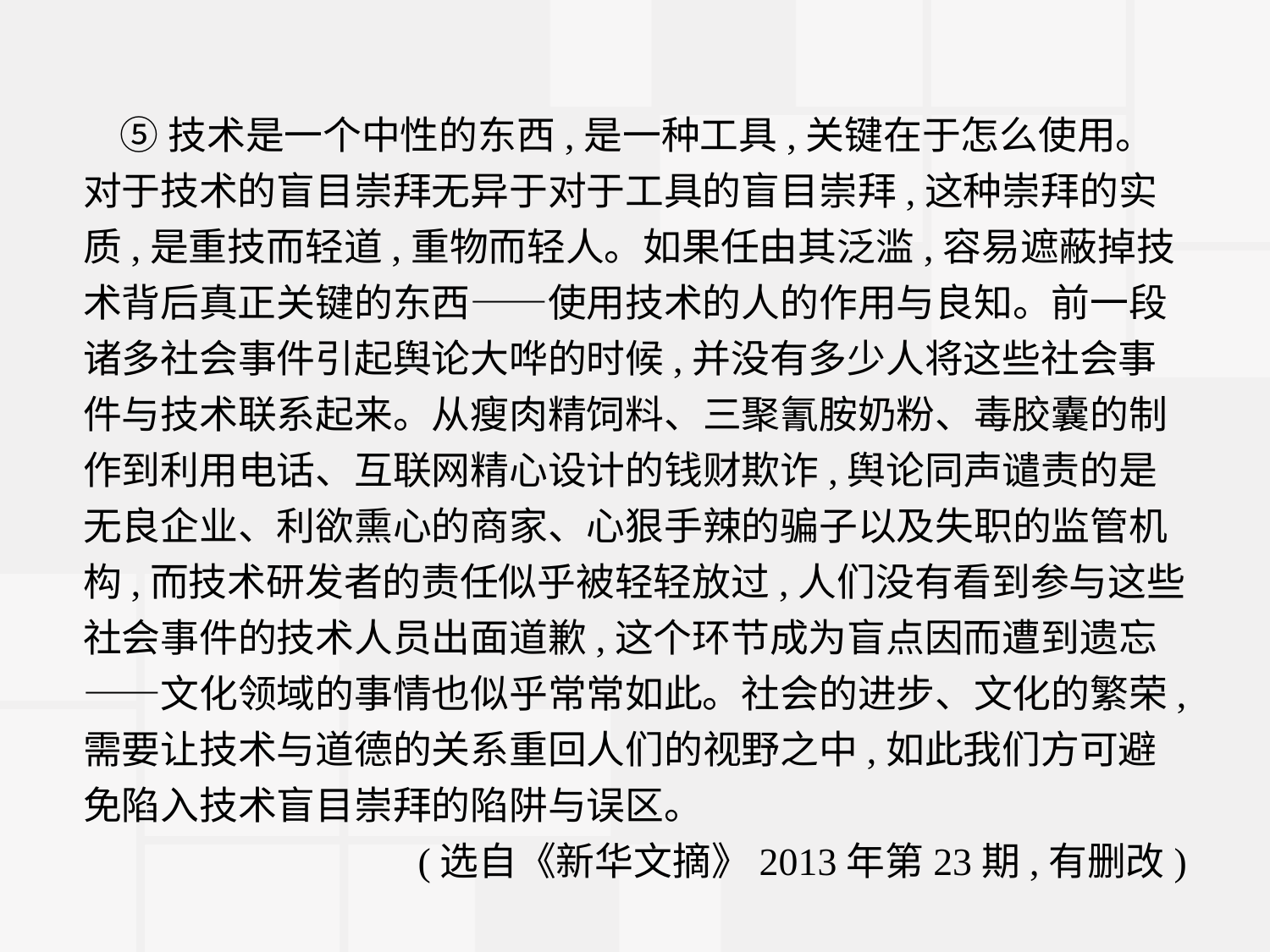

⑤技术是一个中性的东西,是一种工具,关键在于怎么使用。对于技术的盲目崇拜无异于对于工具的盲目崇拜,这种崇拜的实质,是重技而轻道,重物而轻人。如果任由其泛滥,容易遮蔽掉技术背后真正关键的东西——使用技术的人的作用与良知。前一段诸多社会事件引起舆论大哗的时候,并没有多少人将这些社会事件与技术联系起来。从瘦肉精饲料、三聚氰胺奶粉、毒胶囊的制作到利用电话、互联网精心设计的钱财欺诈,舆论同声谴责的是无良企业、利欲熏心的商家、心狠手辣的骗子以及失职的监管机构,而技术研发者的责任似乎被轻轻放过,人们没有看到参与这些社会事件的技术人员出面道歉,这个环节成为盲点因而遭到遗忘——文化领域的事情也似乎常常如此。社会的进步、文化的繁荣,需要让技术与道德的关系重回人们的视野之中,如此我们方可避免陷入技术盲目崇拜的陷阱与误区。
(选自《新华文摘》2013年第23期,有删改)